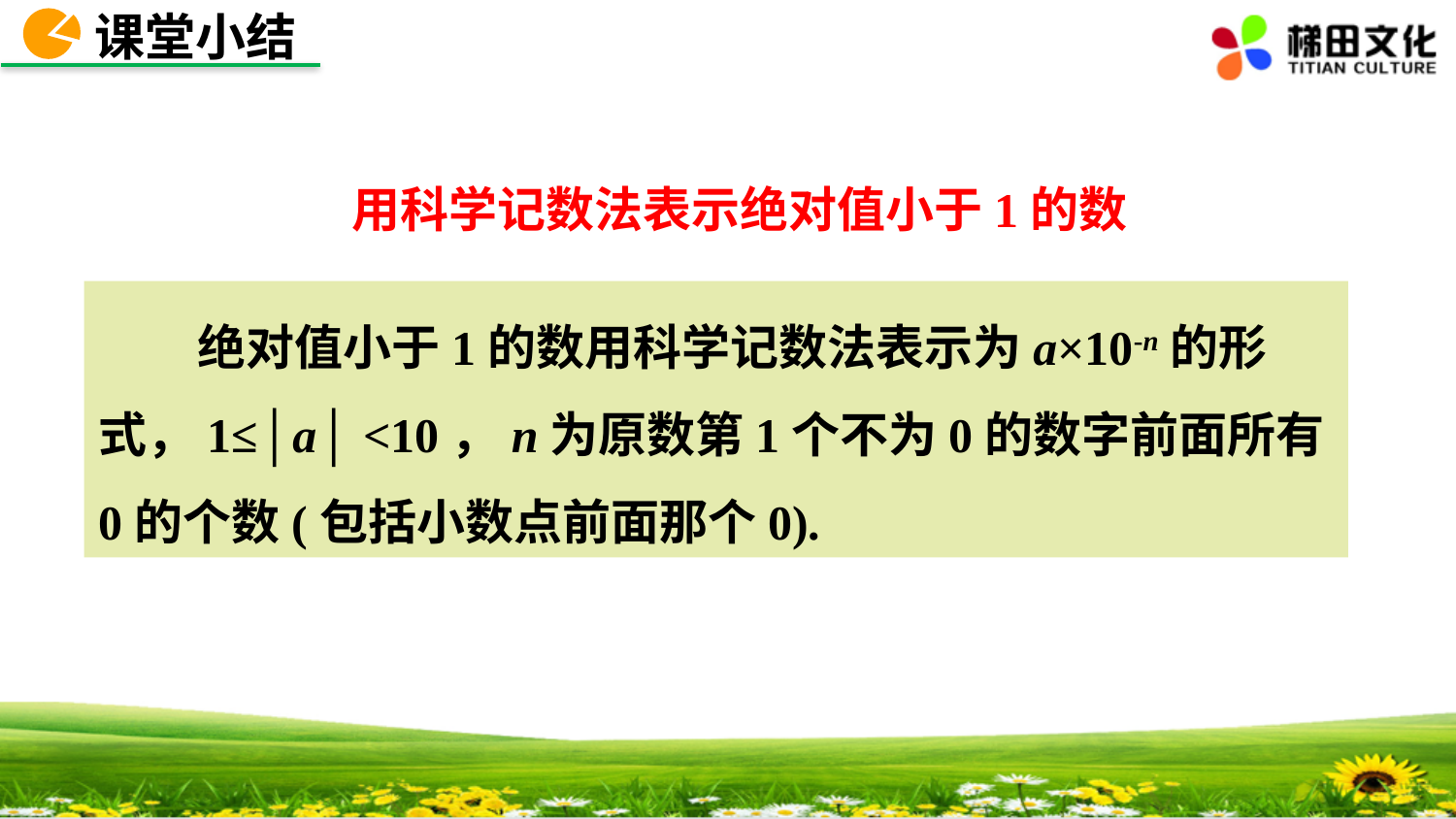

课堂小结

用科学记数法表示绝对值小于1的数
        绝对值小于1的数用科学记数法表示为a×10-n的形式，1≤│a│ <10，n为原数第1个不为0的数字前面所有0的个数(包括小数点前面那个0).